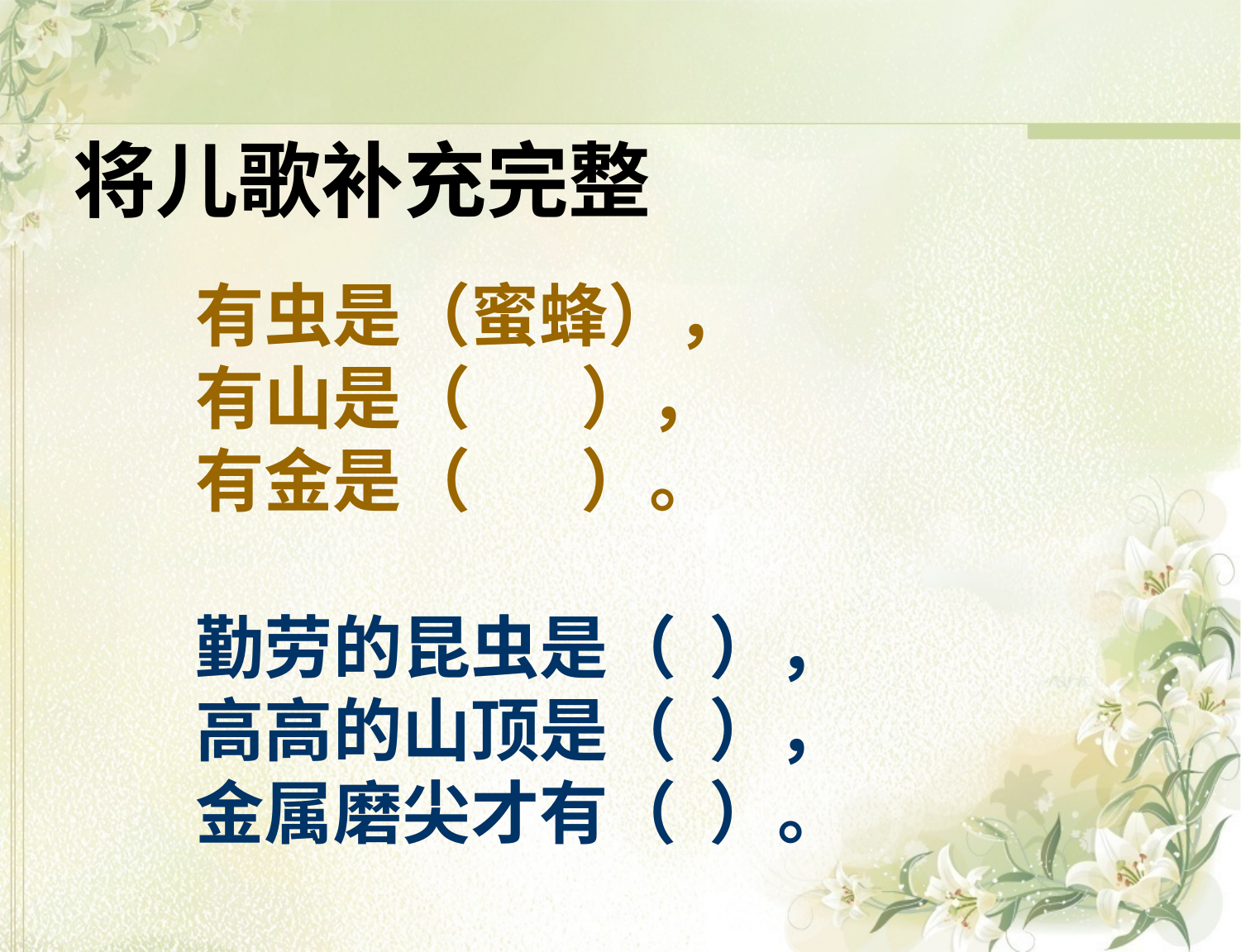

将儿歌补充完整
有虫是（蜜蜂），
有山是（       ），
有金是（       ）。
勤劳的昆虫是（  ），
高高的山顶是（  ），
金属磨尖才有（  ）。